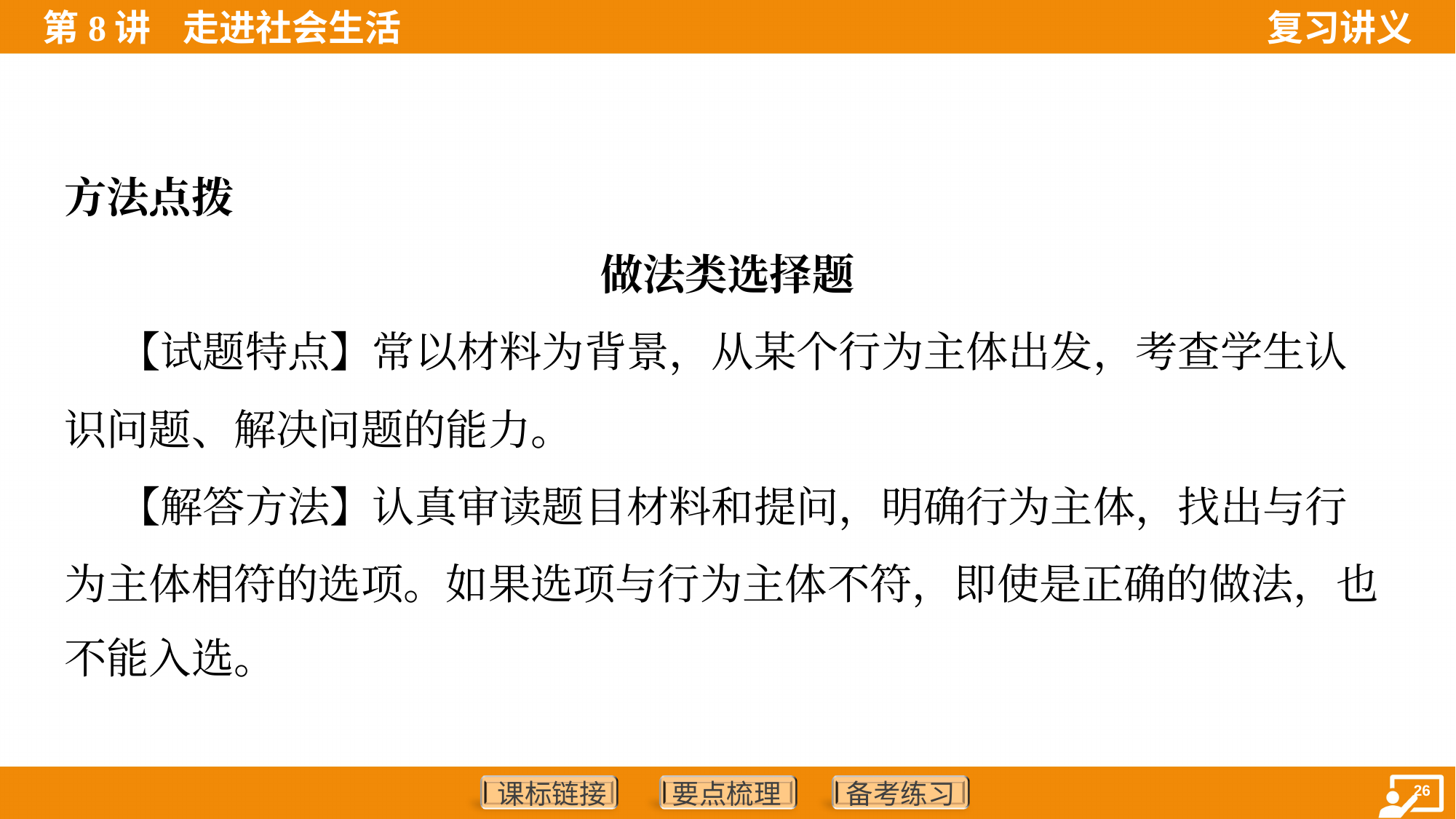

方法点拨
做法类选择题
    【试题特点】常以材料为背景，从某个行为主体出发，考查学生认
识问题、解决问题的能力。
    【解答方法】认真审读题目材料和提问，明确行为主体，找出与行
为主体相符的选项。如果选项与行为主体不符，即使是正确的做法，也
不能入选。